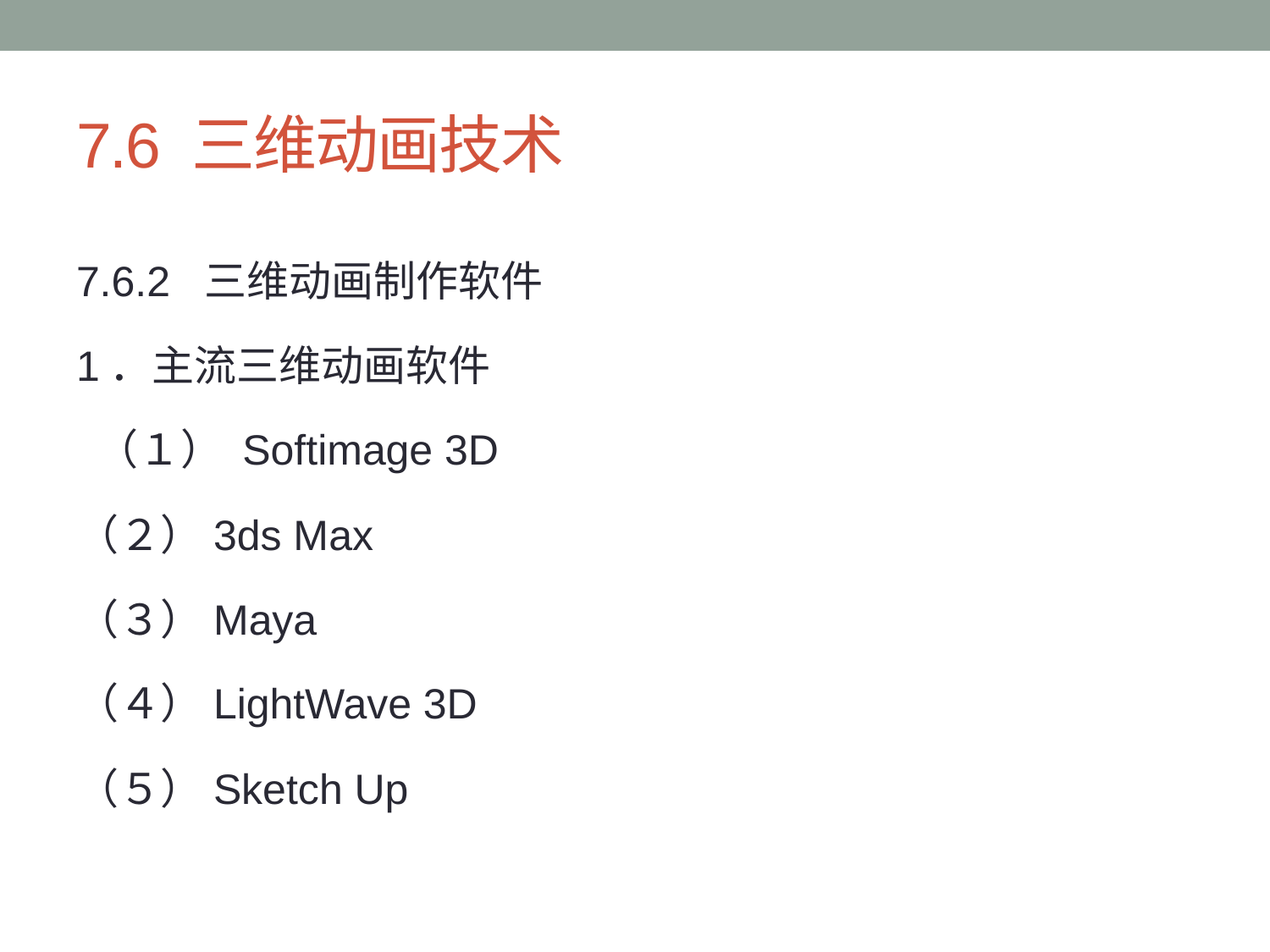

# 7.6 三维动画技术
7.6.2  三维动画制作软件
1．主流三维动画软件
 （１） Softimage 3D
（２）3ds Max
（３）Maya
（４）LightWave 3D
（５）Sketch Up